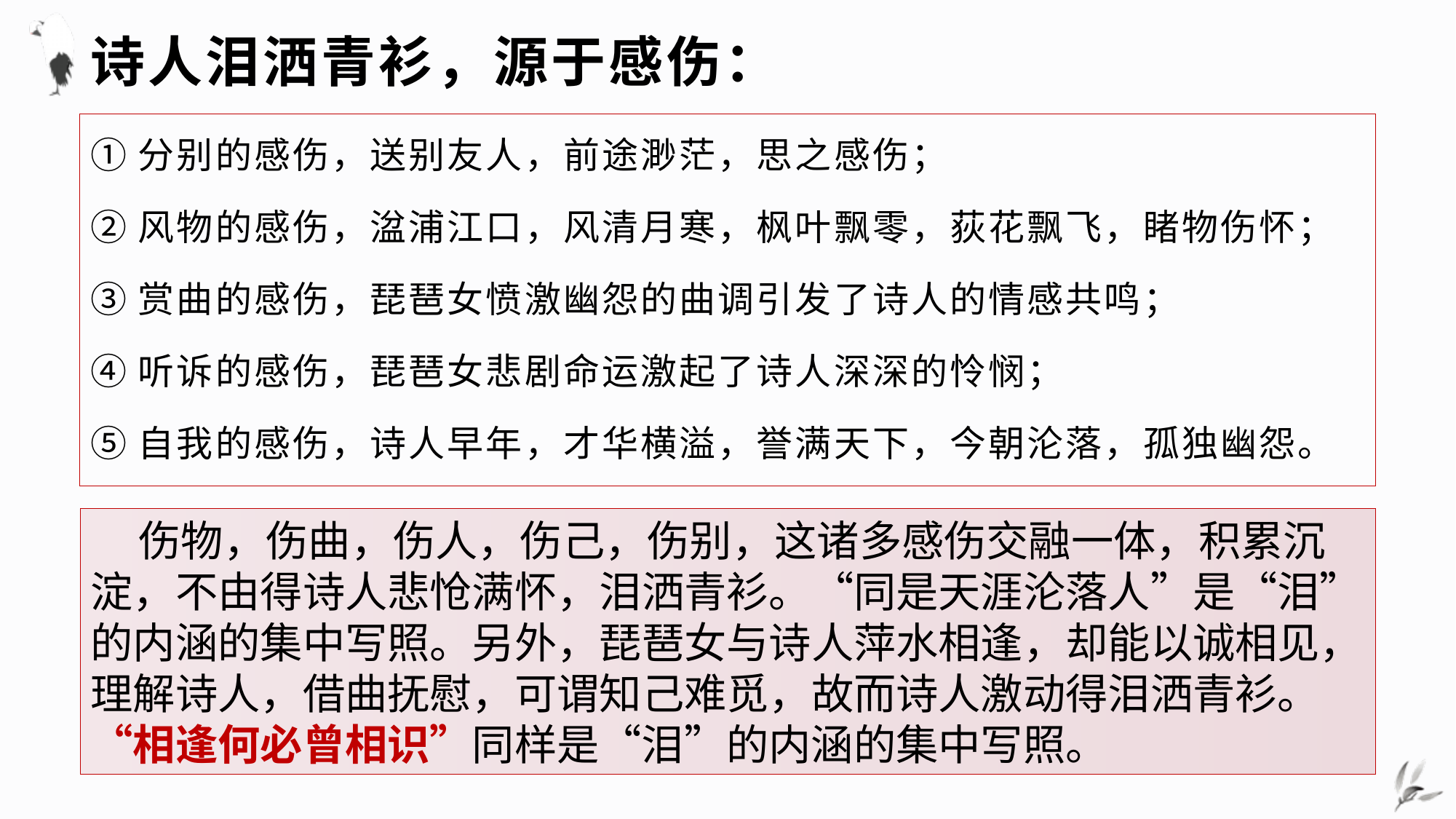

# 诗人泪洒青衫，源于感伤：
①分别的感伤，送别友人，前途渺茫，思之感伤；
②风物的感伤，湓浦江口，风清月寒，枫叶飘零，荻花飘飞，睹物伤怀；
③赏曲的感伤，琵琶女愤激幽怨的曲调引发了诗人的情感共鸣；
④听诉的感伤，琵琶女悲剧命运激起了诗人深深的怜悯；
⑤自我的感伤，诗人早年，才华横溢，誉满天下，今朝沦落，孤独幽怨。
    伤物，伤曲，伤人，伤己，伤别，这诸多感伤交融一体，积累沉淀，不由得诗人悲怆满怀，泪洒青衫。“同是天涯沦落人”是“泪”的内涵的集中写照。另外，琵琶女与诗人萍水相逢，却能以诚相见，理解诗人，借曲抚慰，可谓知己难觅，故而诗人激动得泪洒青衫。“相逢何必曾相识”同样是“泪”的内涵的集中写照。